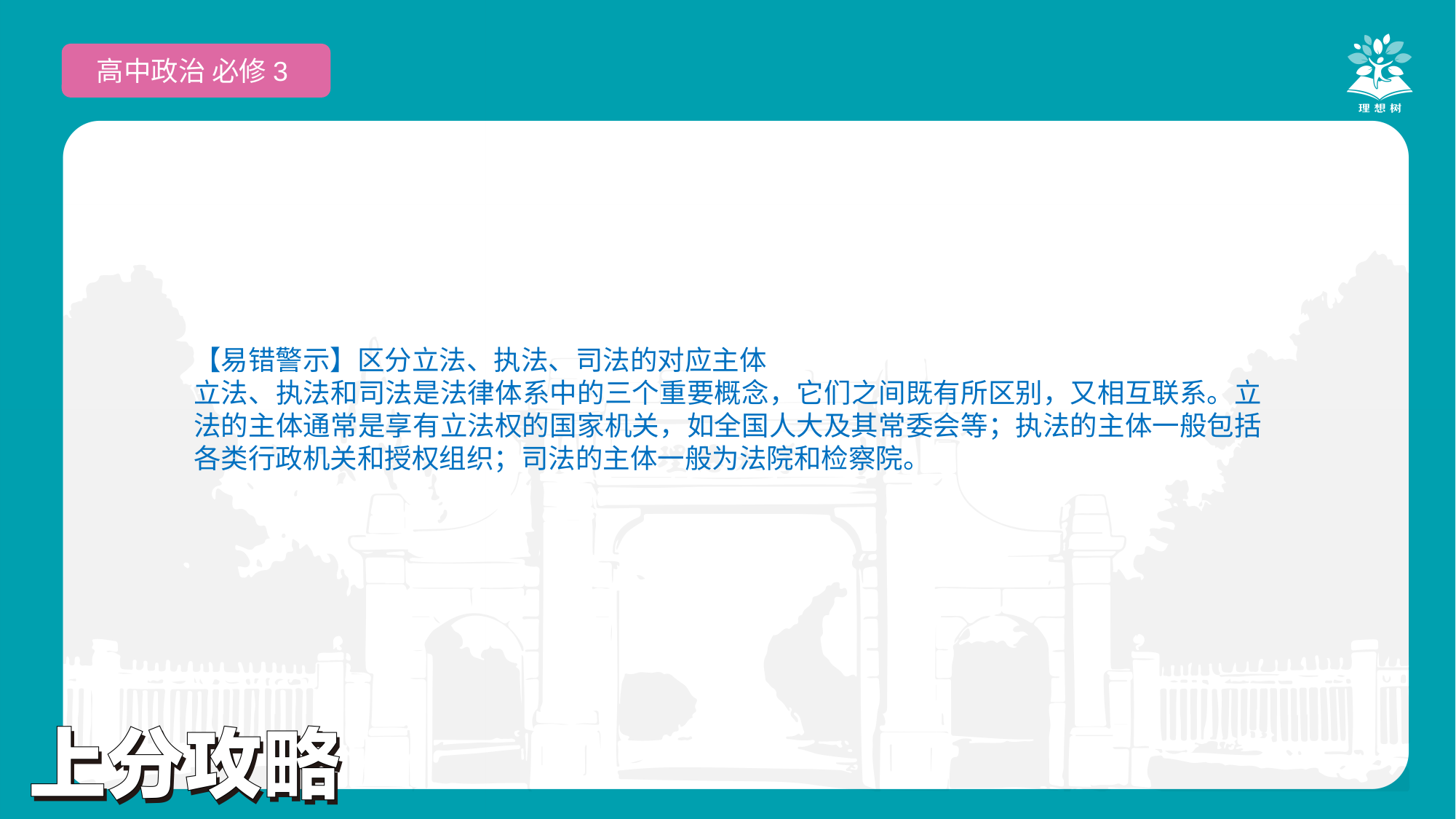

高中政治 必修3
【易错警示】区分立法、执法、司法的对应主体
立法、执法和司法是法律体系中的三个重要概念，它们之间既有所区别，又相互联系。立法的主体通常是享有立法权的国家机关，如全国人大及其常委会等；执法的主体一般包括各类行政机关和授权组织；司法的主体一般为法院和检察院。